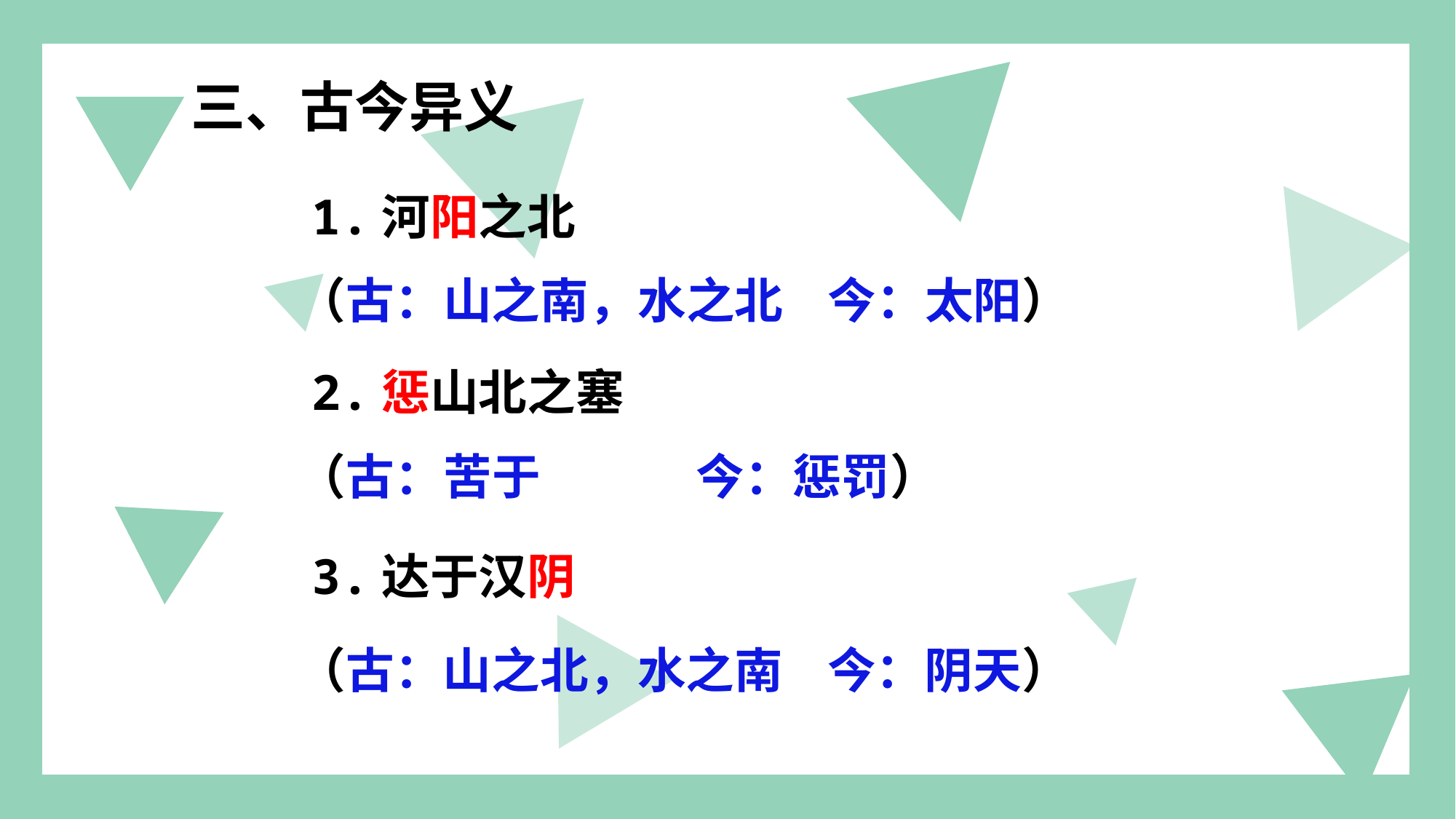

三、古今异义

1.河阳之北

（古：山之南，水之北    今：太阳）

2.惩山北之塞
（古：苦于              今：惩罚）

3.达于汉阴

（古：山之北，水之南    今：阴天）